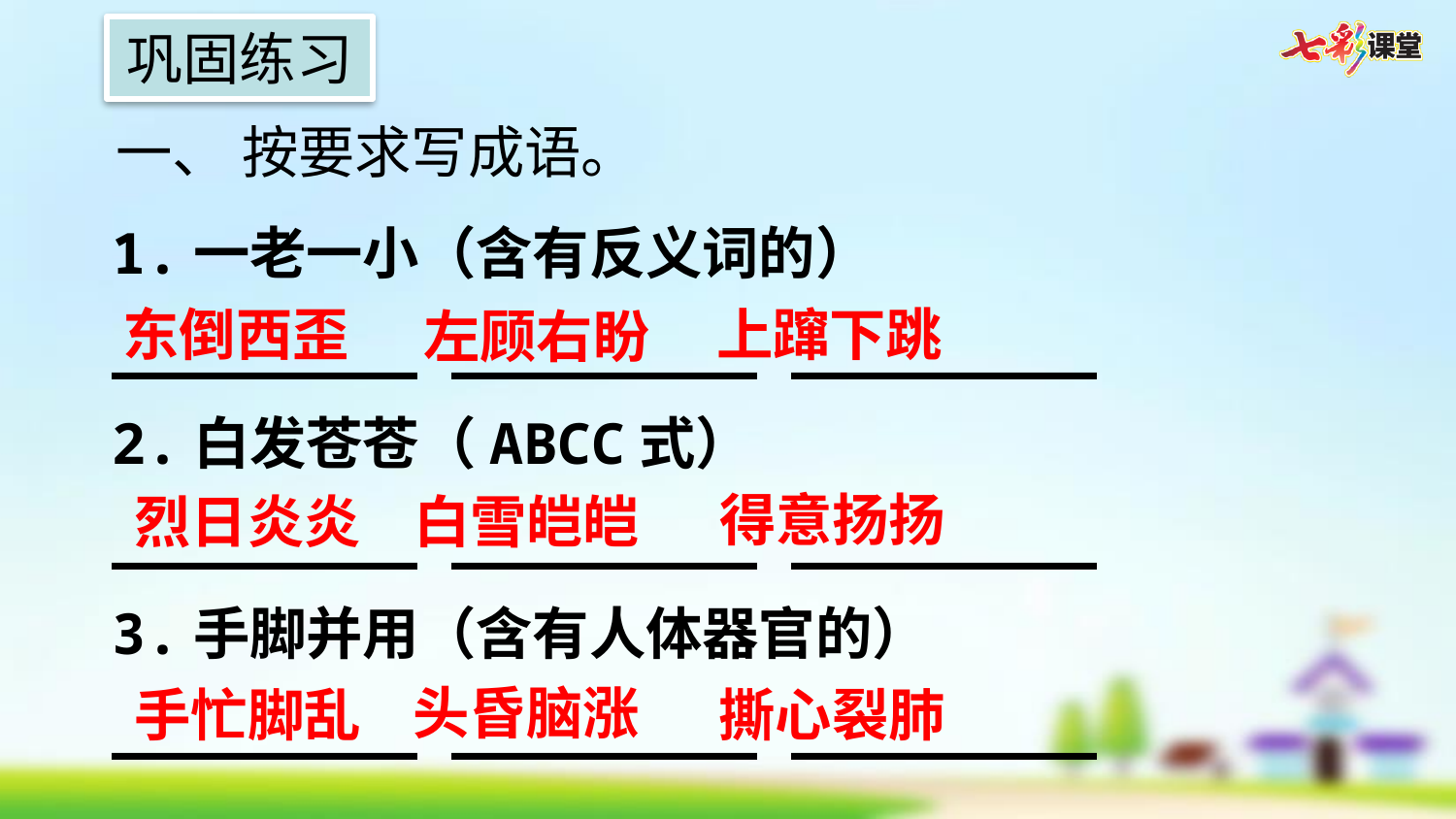

巩固练习
一、 按要求写成语。
1.一老一小（含有反义词的）
_________ _________ _________
2.白发苍苍（ABCC式）
_________ _________ _________
3.手脚并用（含有人体器官的）
_________ _________ _________
东倒西歪
上蹿下跳
左顾右盼
得意扬扬
烈日炎炎
白雪皑皑
头昏脑涨
手忙脚乱
撕心裂肺